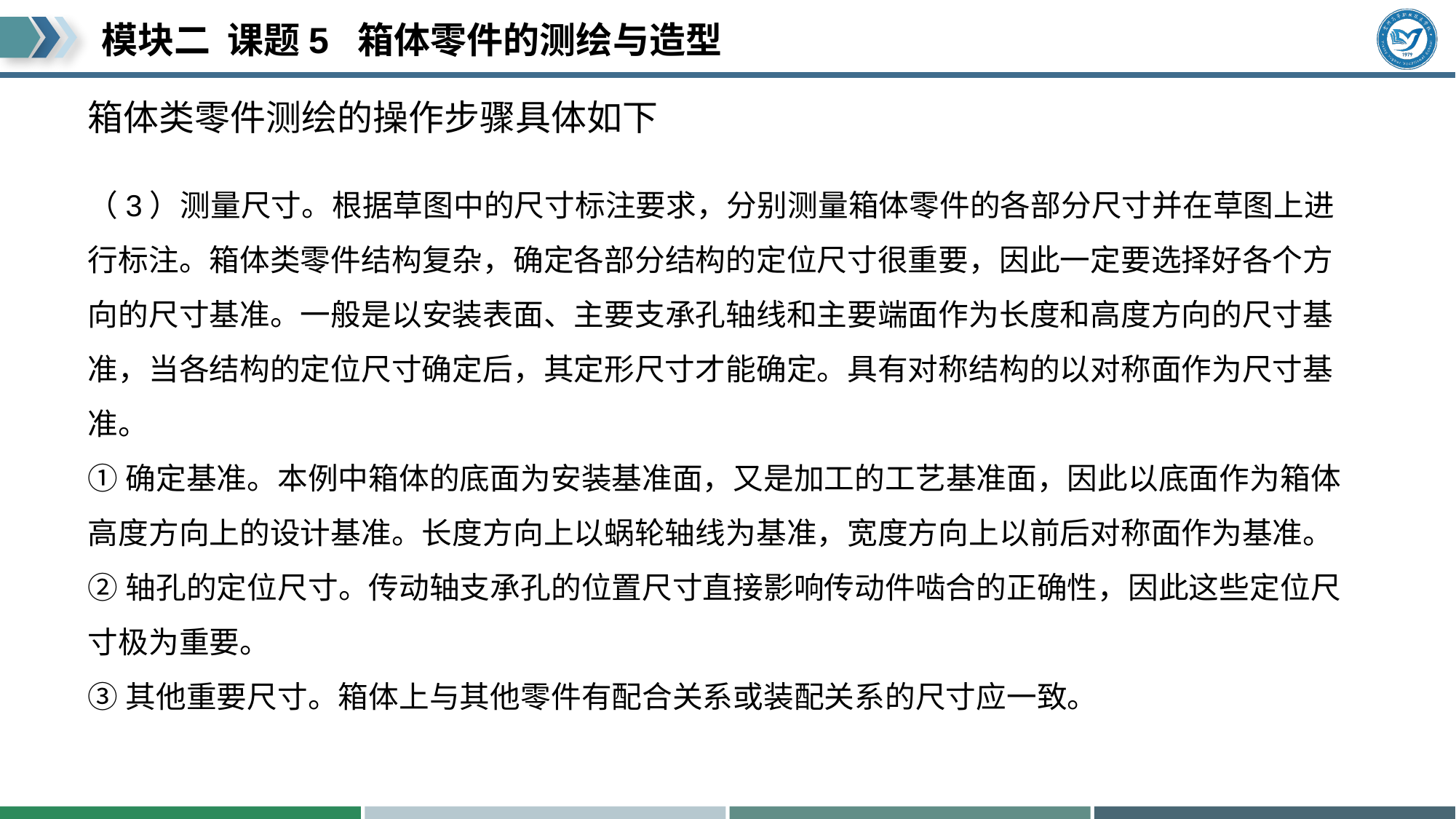

# 箱体类零件测绘的操作步骤具体如下
（3）测量尺寸。根据草图中的尺寸标注要求，分别测量箱体零件的各部分尺寸并在草图上进行标注。箱体类零件结构复杂，确定各部分结构的定位尺寸很重要，因此一定要选择好各个方向的尺寸基准。一般是以安装表面、主要支承孔轴线和主要端面作为长度和高度方向的尺寸基准，当各结构的定位尺寸确定后，其定形尺寸才能确定。具有对称结构的以对称面作为尺寸基准。
①确定基准。本例中箱体的底面为安装基准面，又是加工的工艺基准面，因此以底面作为箱体高度方向上的设计基准。长度方向上以蜗轮轴线为基准，宽度方向上以前后对称面作为基准。
②轴孔的定位尺寸。传动轴支承孔的位置尺寸直接影响传动件啮合的正确性，因此这些定位尺寸极为重要。
③其他重要尺寸。箱体上与其他零件有配合关系或装配关系的尺寸应一致。